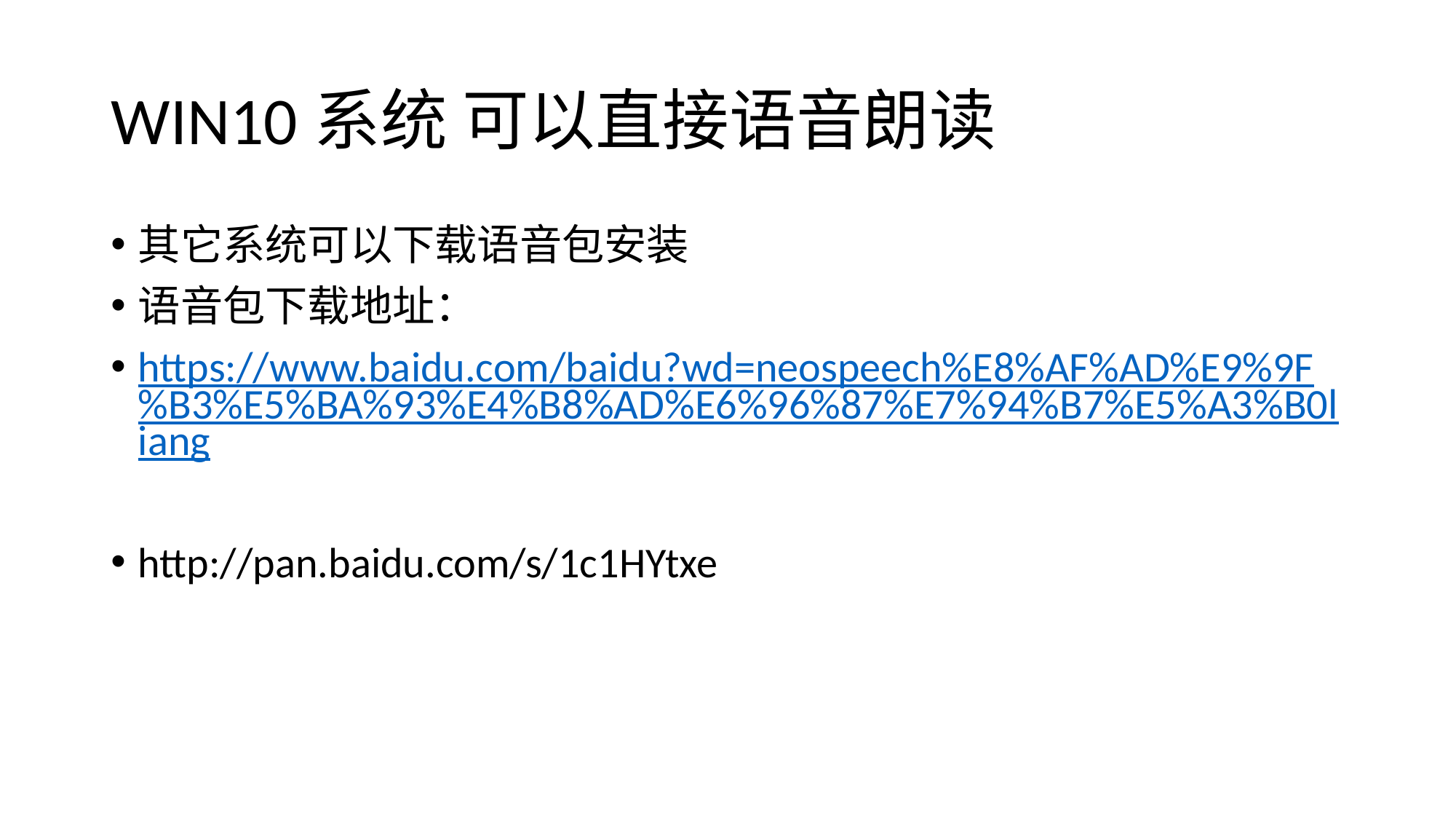

# WIN10系统 可以直接语音朗读
其它系统可以下载语音包安装
语音包下载地址：
https://www.baidu.com/baidu?wd=neospeech%E8%AF%AD%E9%9F%B3%E5%BA%93%E4%B8%AD%E6%96%87%E7%94%B7%E5%A3%B0liang

http://pan.baidu.com/s/1c1HYtxe